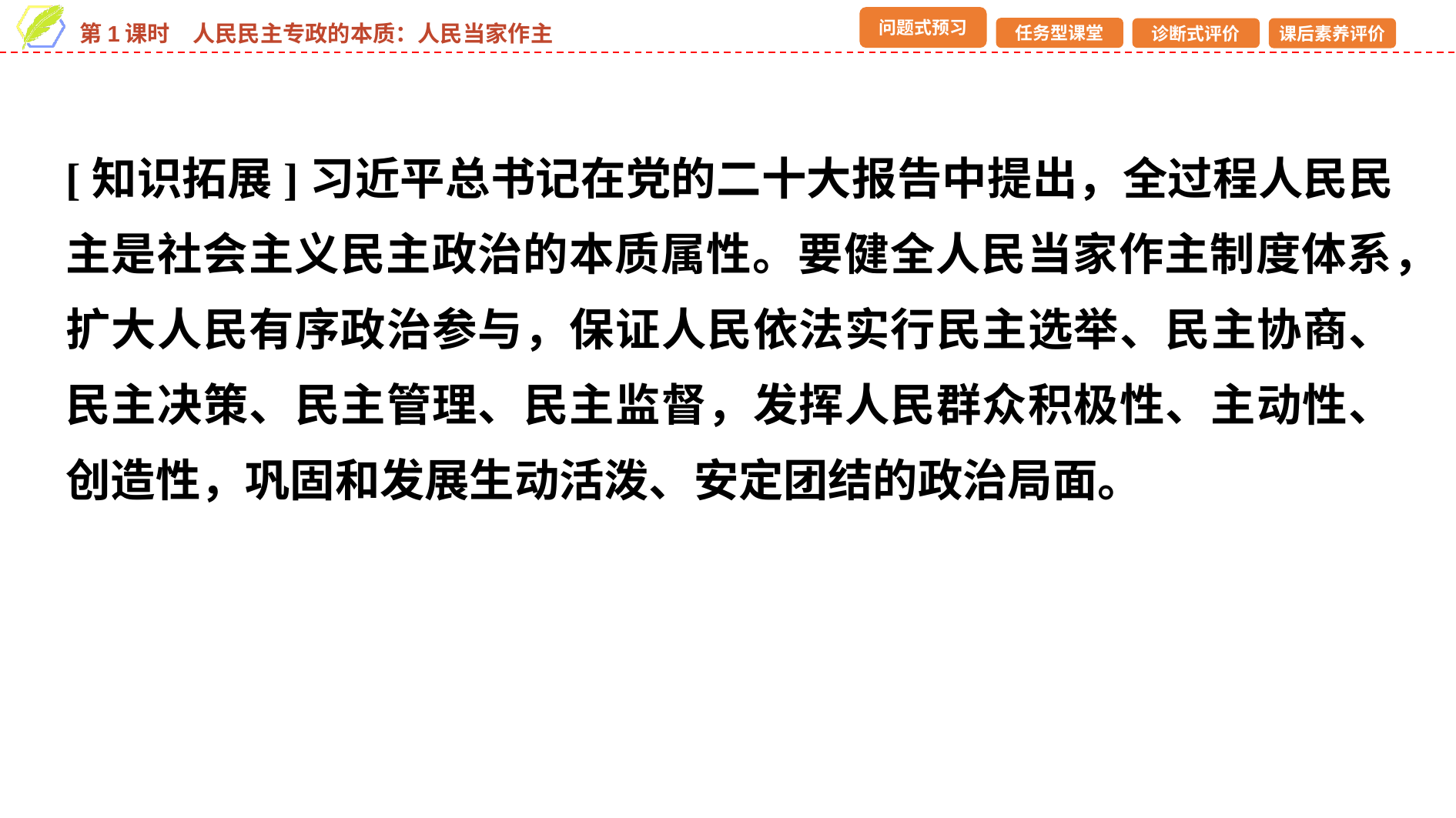

[知识拓展]习近平总书记在党的二十大报告中提出，全过程人民民主是社会主义民主政治的本质属性。要健全人民当家作主制度体系，扩大人民有序政治参与，保证人民依法实行民主选举、民主协商、民主决策、民主管理、民主监督，发挥人民群众积极性、主动性、创造性，巩固和发展生动活泼、安定团结的政治局面。